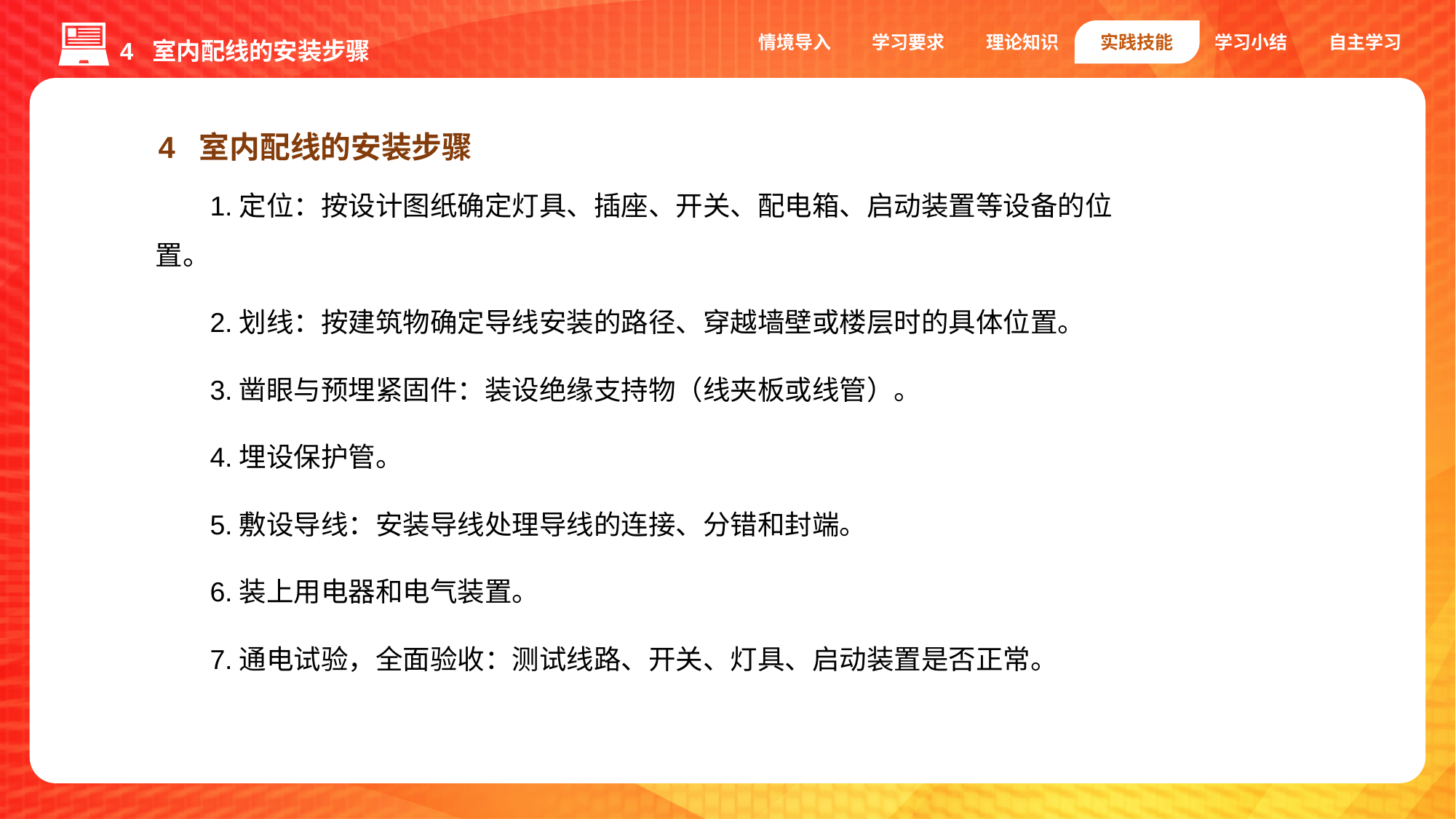

4  室内配线的安装步骤
情境导入
学习要求
理论知识
实践技能
学习小结
自主学习

4  室内配线的安装步骤
1.定位：按设计图纸确定灯具、插座、开关、配电箱、启动装置等设备的位置。
2.划线：按建筑物确定导线安装的路径、穿越墙壁或楼层时的具体位置。
3.凿眼与预埋紧固件：装设绝缘支持物（线夹板或线管）。
4.埋设保护管。
5.敷设导线：安装导线处理导线的连接、分错和封端。
6.装上用电器和电气装置。
7.通电试验，全面验收：测试线路、开关、灯具、启动装置是否正常。